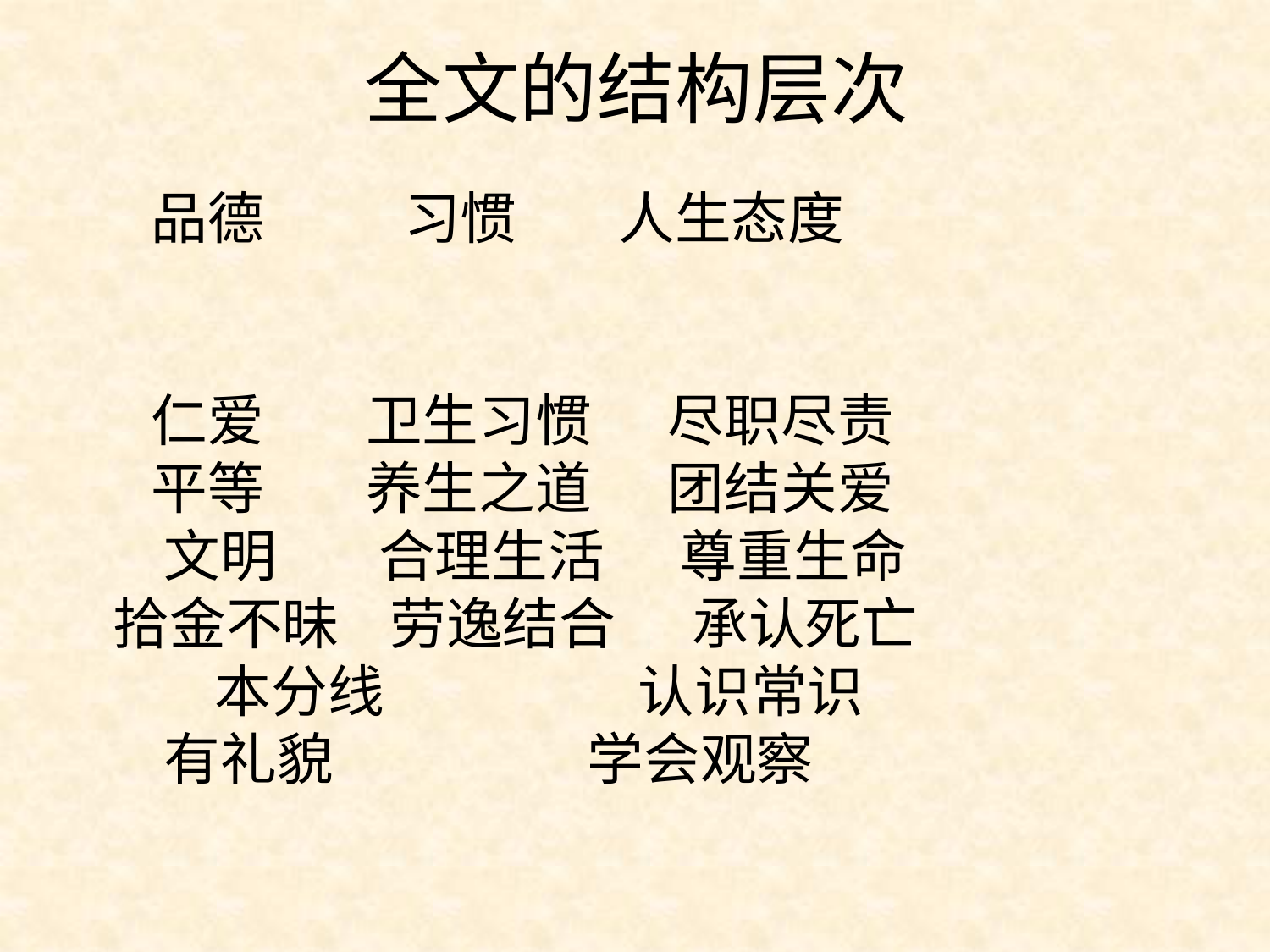

# 全文的结构层次
       品德           习惯        人生态度

       仁爱        卫生习惯      尽职尽责
       平等        养生之道      团结关爱
        文明        合理生活      尊重生命
    拾金不昧    劳逸结合      承认死亡
            本分线                    认识常识
        有礼貌                    学会观察